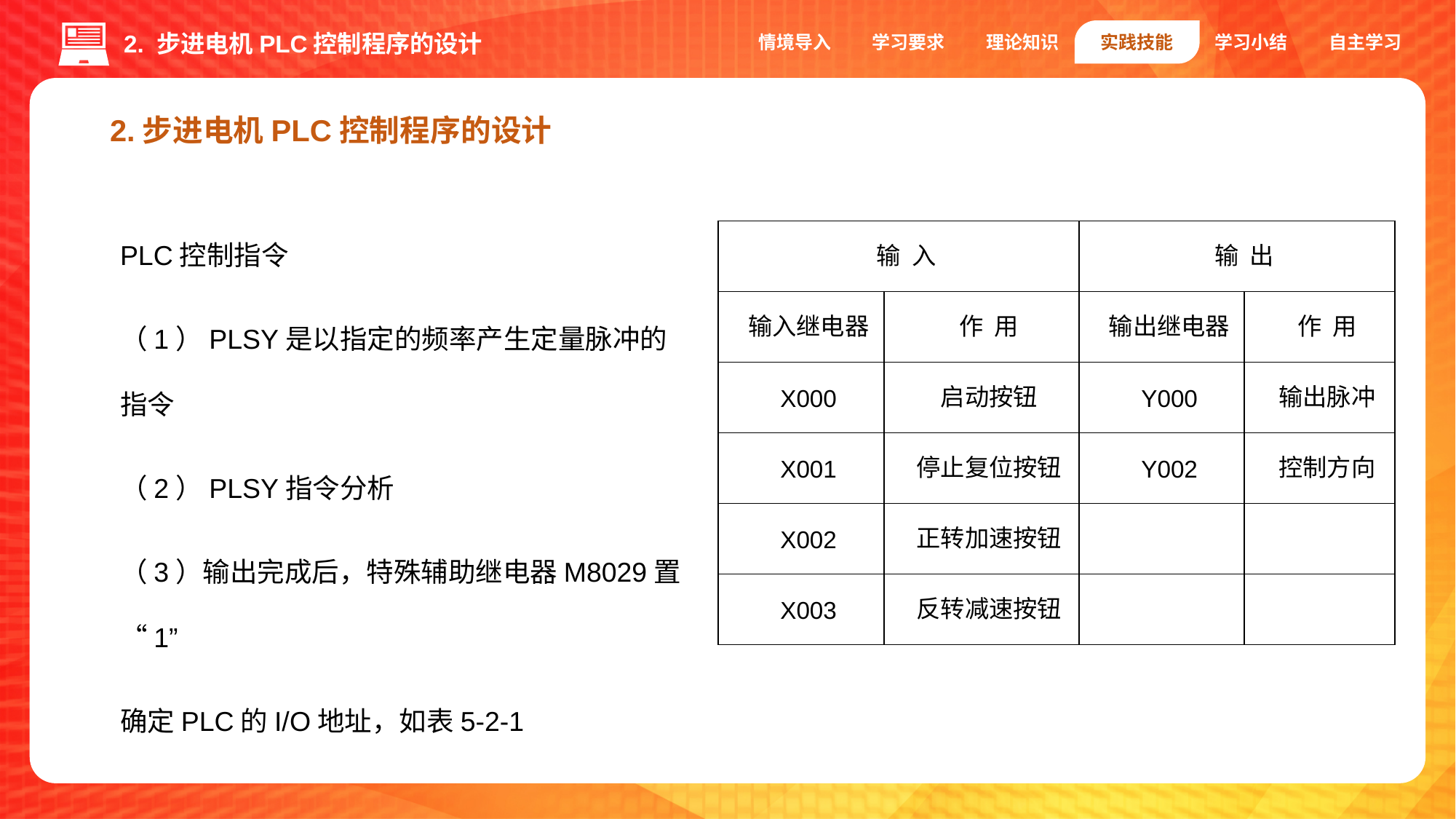

情境导入
学习要求
理论知识
实践技能
学习小结
自主学习

2. 步进电机PLC控制程序的设计
2.步进电机PLC控制程序的设计
PLC控制指令
（1）PLSY是以指定的频率产生定量脉冲的指令
（2）PLSY指令分析
（3）输出完成后，特殊辅助继电器M8029置“1”
确定PLC的I/O地址，如表5-2-1
| 输 入 |  | 输 出 |  |
| --- | --- | --- | --- |
| 输入继电器 | 作 用 | 输出继电器 | 作 用 |
| X000 | 启动按钮 | Y000 | 输出脉冲 |
| X001 | 停止复位按钮 | Y002 | 控制方向 |
| X002 | 正转加速按钮 |  |  |
| X003 | 反转减速按钮 |  |  |